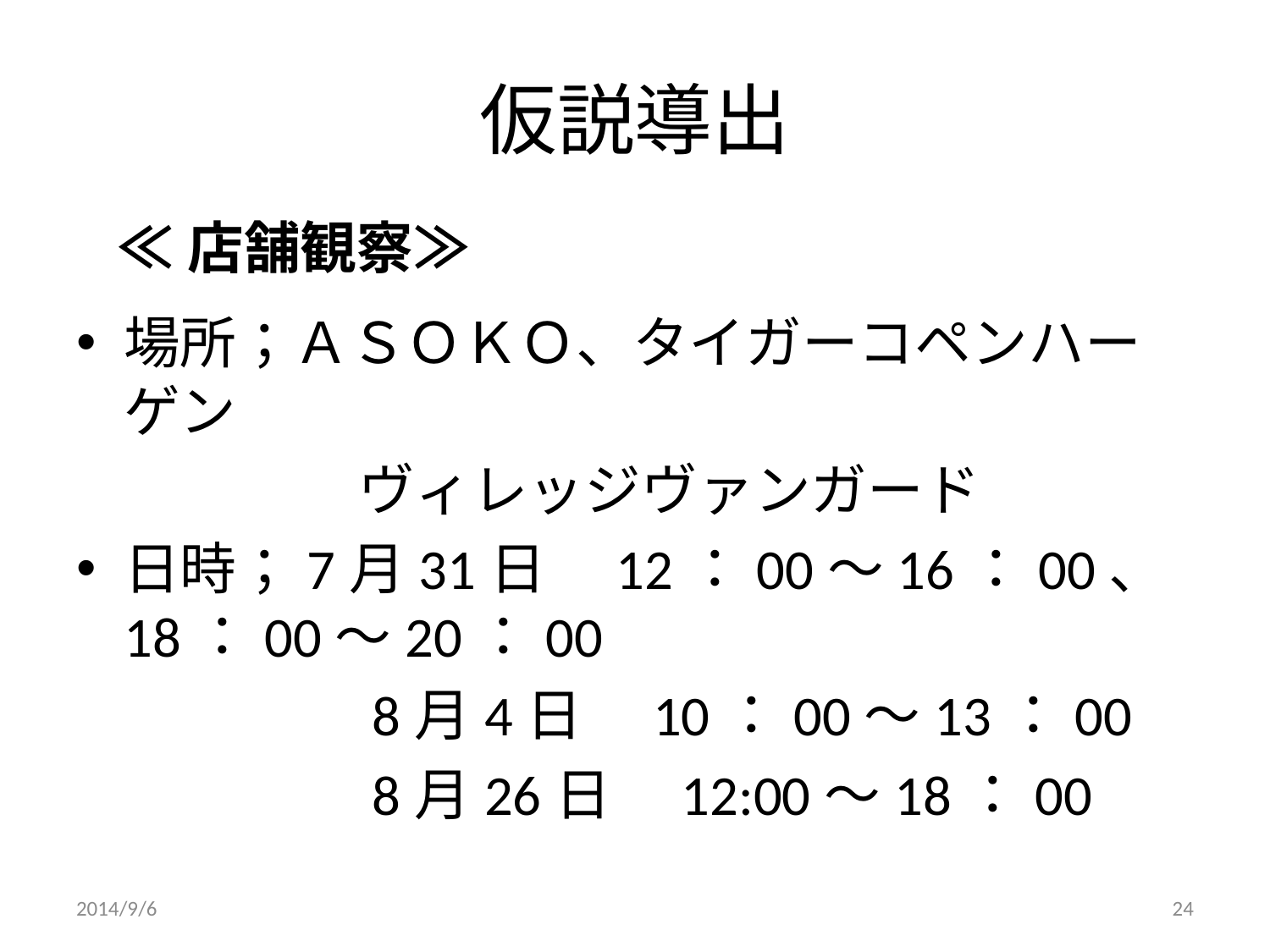

# 仮説導出
≪店舗観察≫

場所；ＡＳＯＫＯ、タイガーコペンハーゲン
　　　　　ヴィレッジヴァンガード
日時；7月31日　12：00～16：00、18：00～20：00
　　　　　8月4日　10：00～13：00
　　　　　8月26日　12:00～18：00

2014/9/6
24